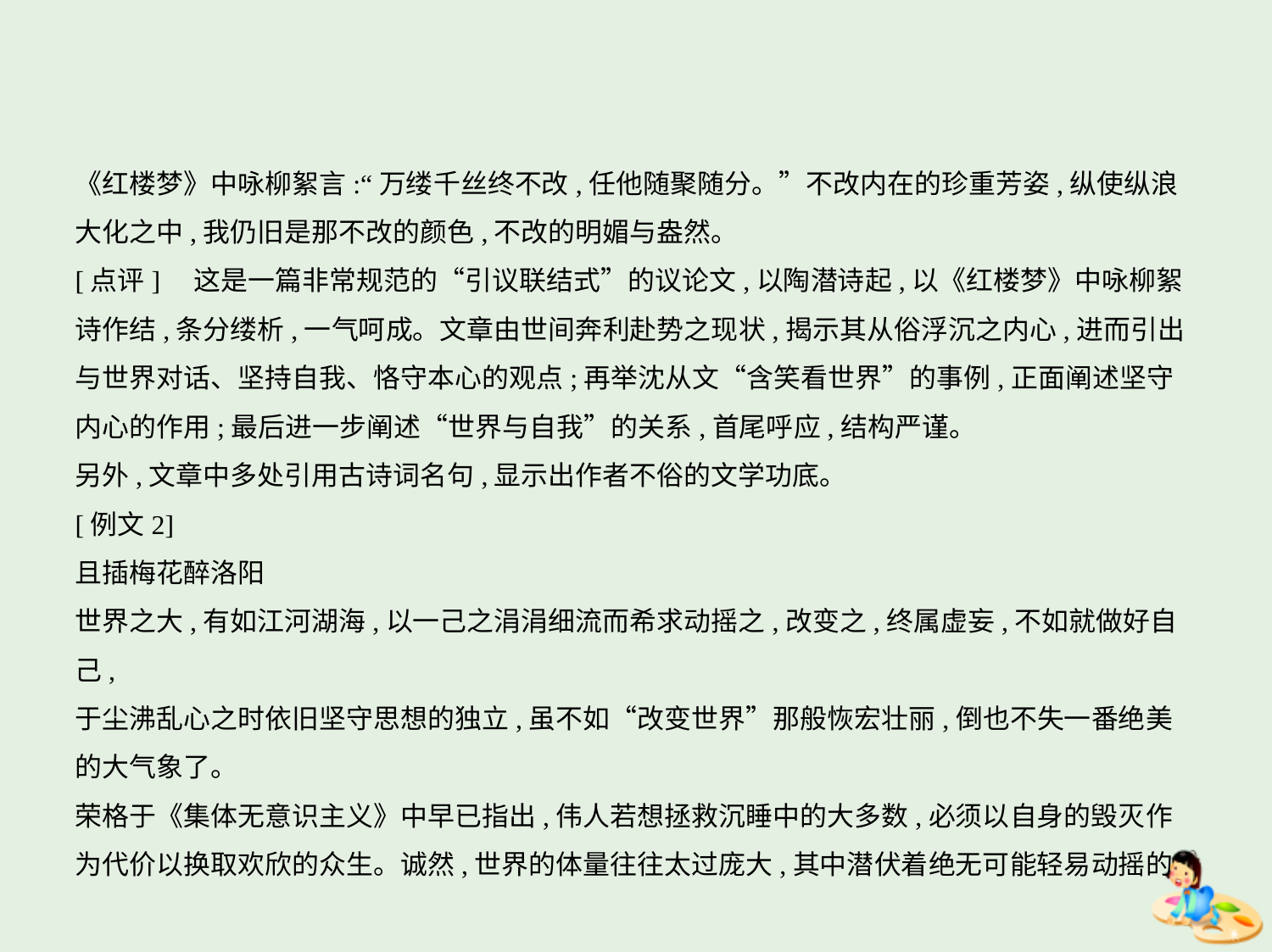

《红楼梦》中咏柳絮言:“万缕千丝终不改,任他随聚随分。”不改内在的珍重芳姿,纵使纵浪
大化之中,我仍旧是那不改的颜色,不改的明媚与盎然。
[点评]　这是一篇非常规范的“引议联结式”的议论文,以陶潜诗起,以《红楼梦》中咏柳絮
诗作结,条分缕析,一气呵成。文章由世间奔利赴势之现状,揭示其从俗浮沉之内心,进而引出
与世界对话、坚持自我、恪守本心的观点;再举沈从文“含笑看世界”的事例,正面阐述坚守
内心的作用;最后进一步阐述“世界与自我”的关系,首尾呼应,结构严谨。
另外,文章中多处引用古诗词名句,显示出作者不俗的文学功底。
[例文2]
且插梅花醉洛阳
世界之大,有如江河湖海,以一己之涓涓细流而希求动摇之,改变之,终属虚妄,不如就做好自己,
于尘沸乱心之时依旧坚守思想的独立,虽不如“改变世界”那般恢宏壮丽,倒也不失一番绝美
的大气象了。
荣格于《集体无意识主义》中早已指出,伟人若想拯救沉睡中的大多数,必须以自身的毁灭作
为代价以换取欢欣的众生。诚然,世界的体量往往太过庞大,其中潜伏着绝无可能轻易动摇的